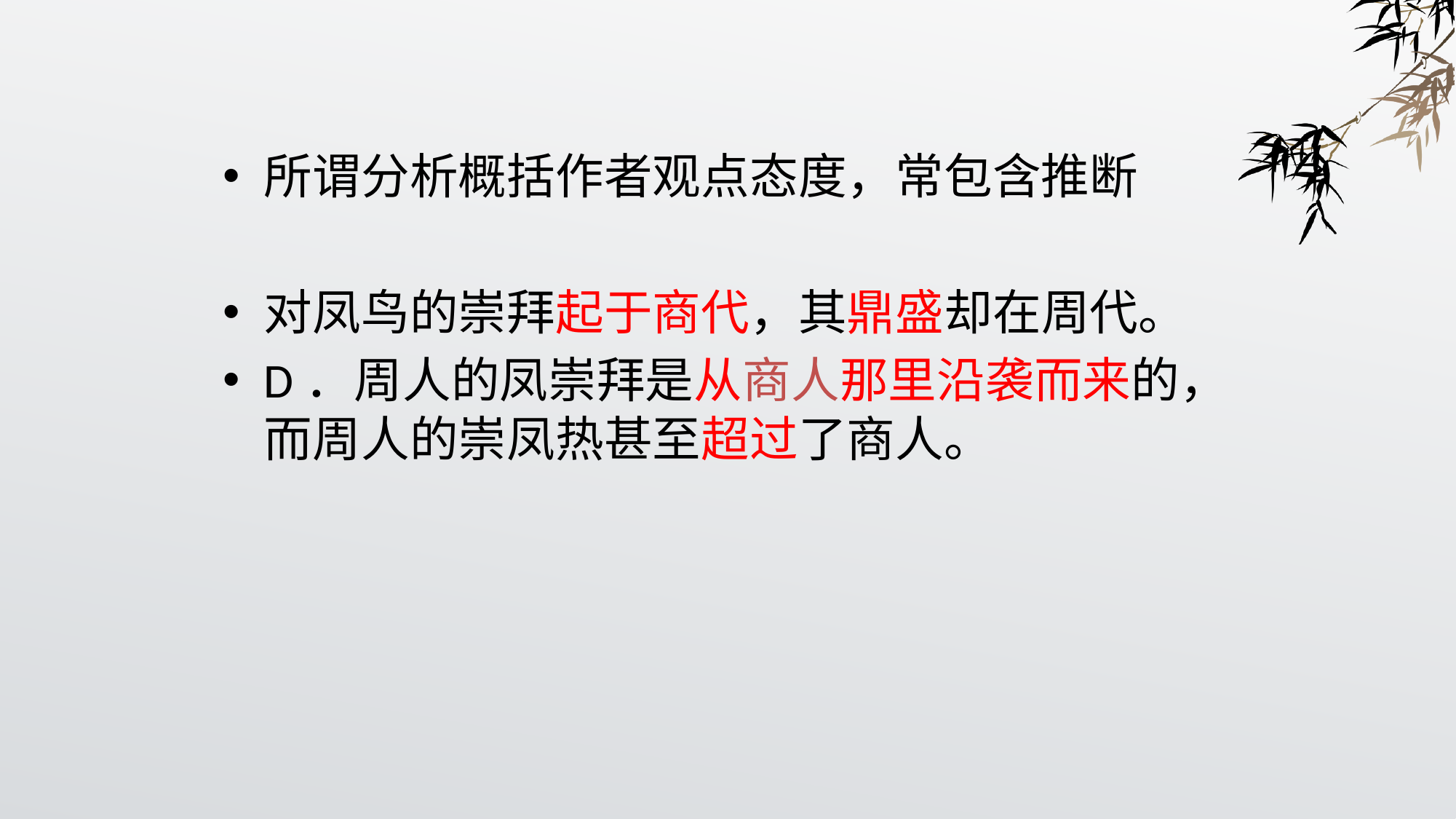

所谓分析概括作者观点态度，常包含推断

对凤鸟的崇拜起于商代，其鼎盛却在周代。
D．周人的凤崇拜是从商人那里沿袭而来的，而周人的崇凤热甚至超过了商人。